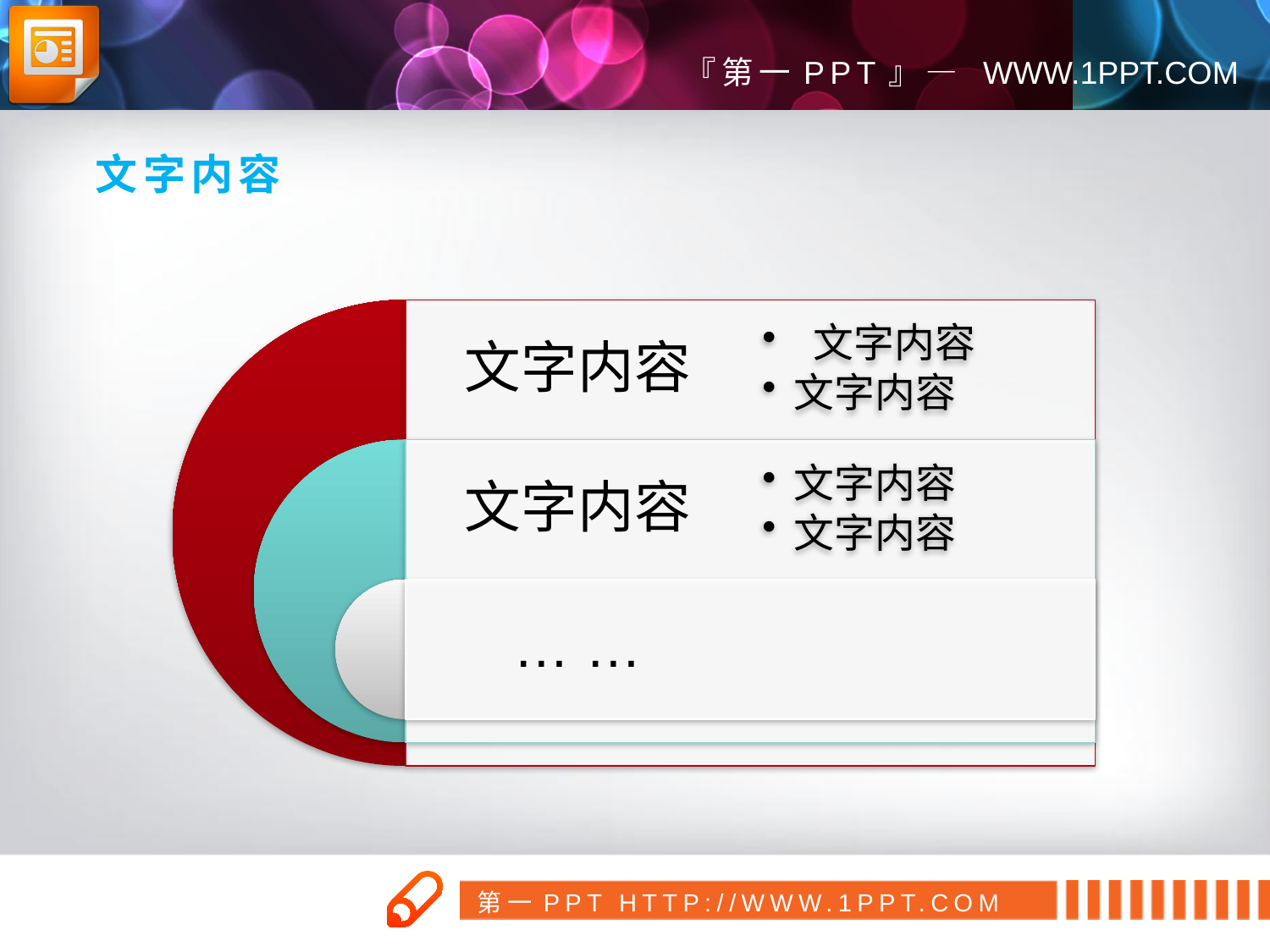

文字内容
文字内容
文字内容
… …
 文字内容
文字内容
文字内容
文字内容